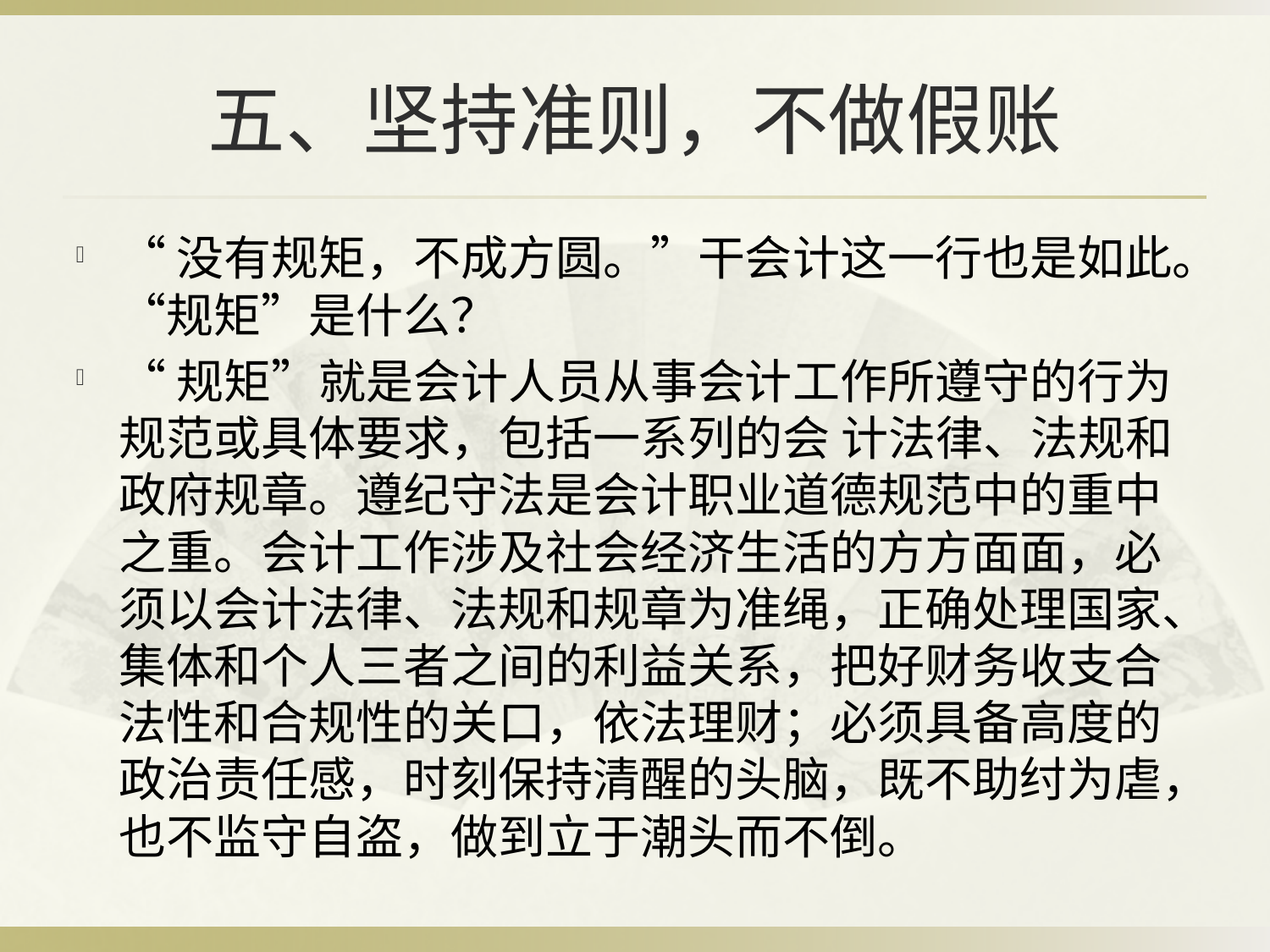

# 五、坚持准则，不做假账
“没有规矩，不成方圆。”干会计这一行也是如此。“规矩”是什么？
“规矩”就是会计人员从事会计工作所遵守的行为规范或具体要求，包括一系列的会 计法律、法规和政府规章。遵纪守法是会计职业道德规范中的重中之重。会计工作涉及社会经济生活的方方面面，必须以会计法律、法规和规章为准绳，正确处理国家、集体和个人三者之间的利益关系，把好财务收支合法性和合规性的关口，依法理财；必须具备高度的政治责任感，时刻保持清醒的头脑，既不助纣为虐，也不监守自盗，做到立于潮头而不倒。